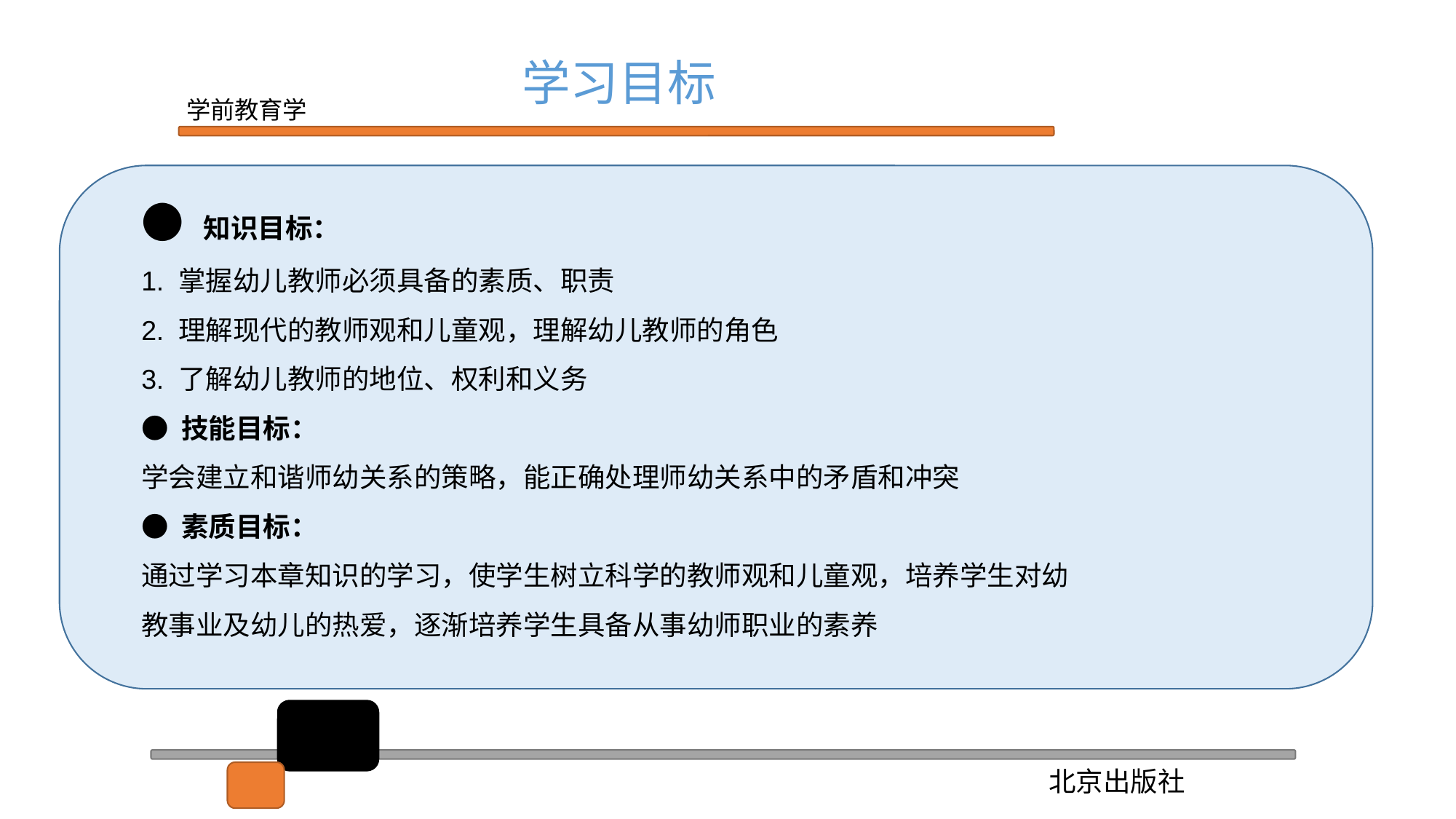

学习目标

● 知识目标：
1. 掌握幼儿教师必须具备的素质、职责
2. 理解现代的教师观和儿童观，理解幼儿教师的角色
3. 了解幼儿教师的地位、权利和义务
● 技能目标：
学会建立和谐师幼关系的策略，能正确处理师幼关系中的矛盾和冲突
● 素质目标：
通过学习本章知识的学习，使学生树立科学的教师观和儿童观，培养学生对幼
教事业及幼儿的热爱，逐渐培养学生具备从事幼师职业的素养